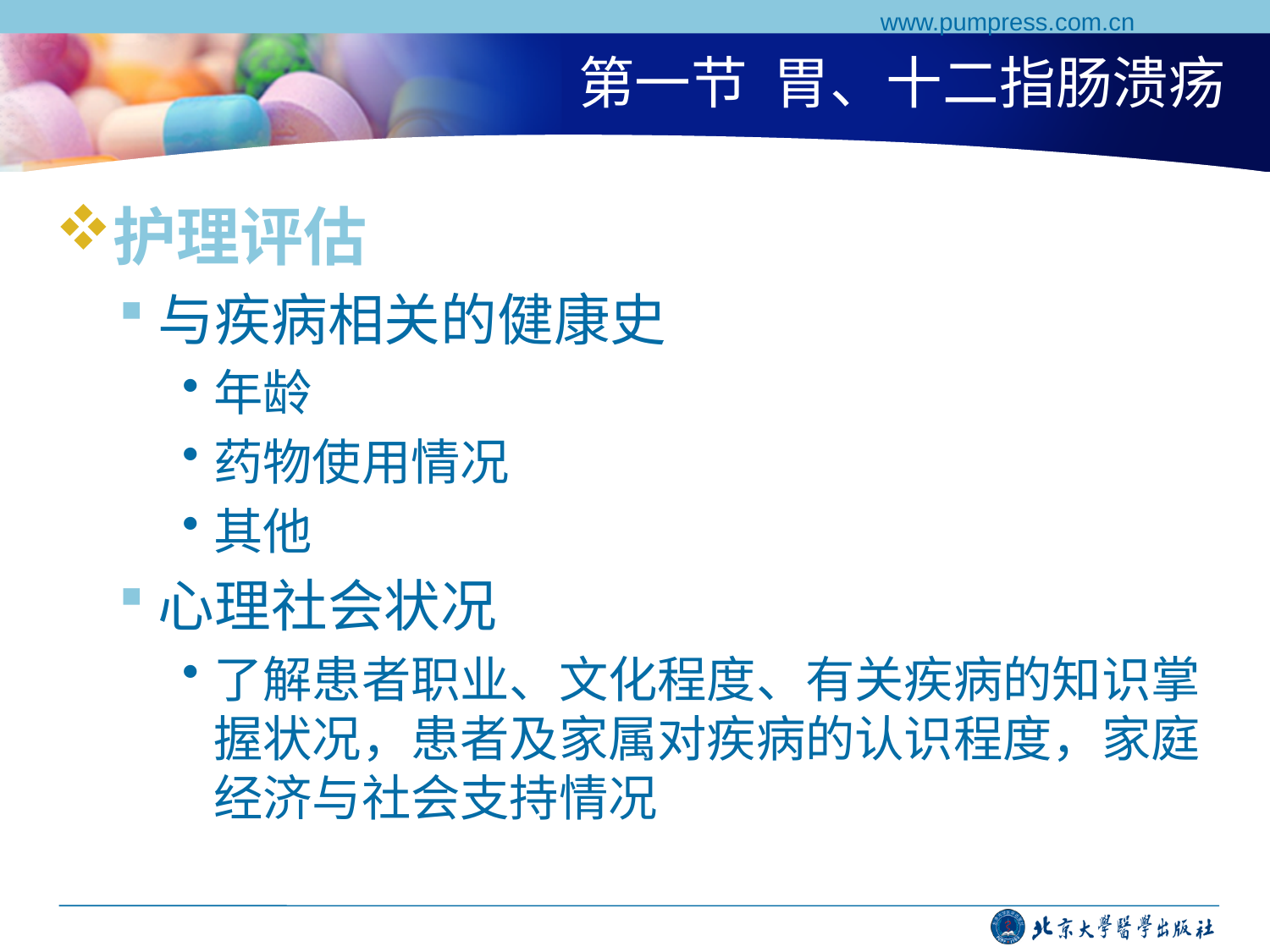

www.pumpress.com.cn
# 第一节  胃、十二指肠溃疡
护理评估
与疾病相关的健康史
年龄
药物使用情况
其他
心理社会状况
了解患者职业、文化程度、有关疾病的知识掌握状况，患者及家属对疾病的认识程度，家庭经济与社会支持情况